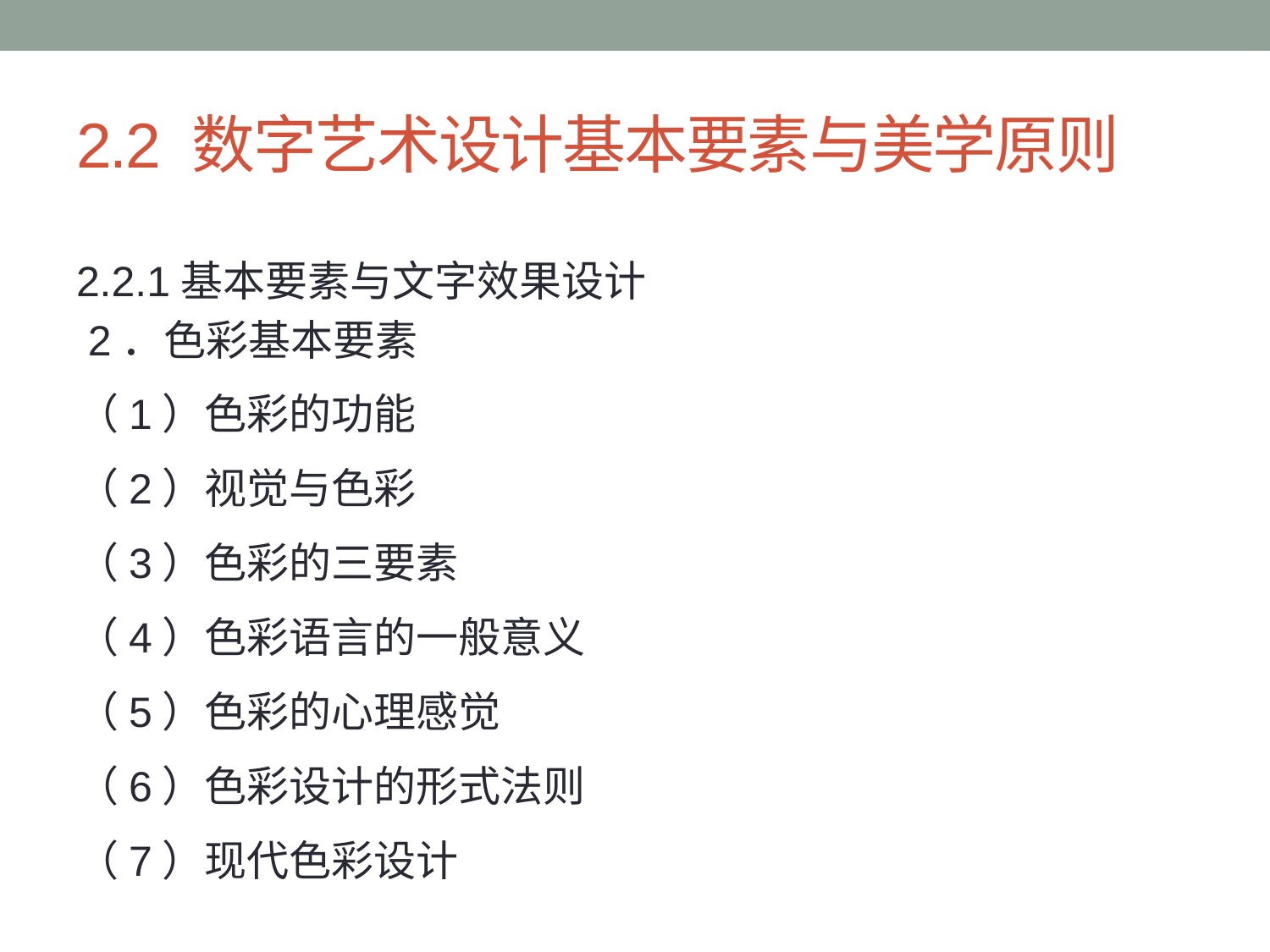

# 2.2 数字艺术设计基本要素与美学原则
2.2.1基本要素与文字效果设计
 2．色彩基本要素
（1）色彩的功能
（2）视觉与色彩
（3）色彩的三要素
（4）色彩语言的一般意义
（5）色彩的心理感觉
（6）色彩设计的形式法则
（7）现代色彩设计